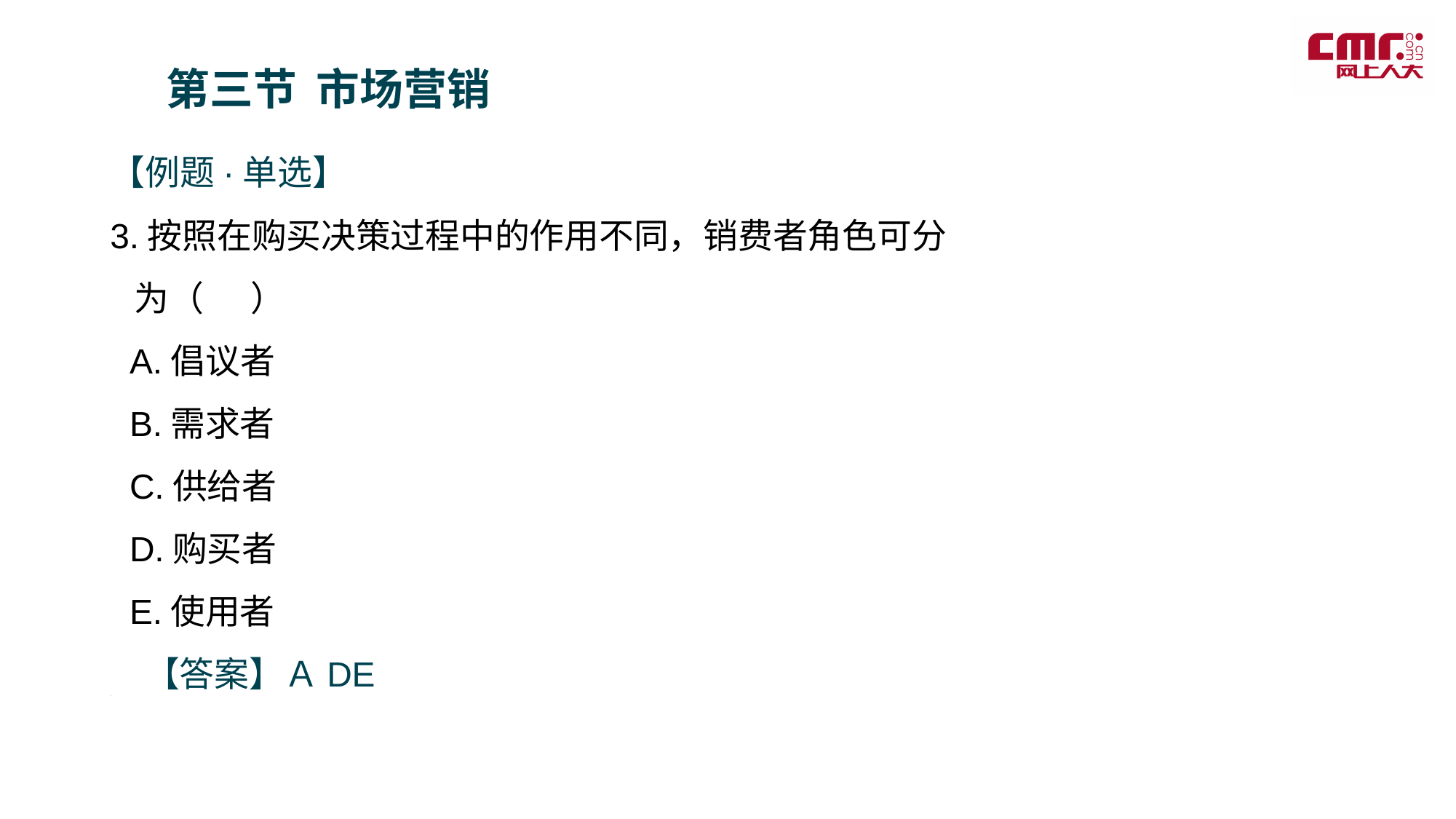

第三节  市场营销
【例题·单选】
3.按照在购买决策过程中的作用不同，销费者角色可分
  为（      ）
  A.倡议者
  B.需求者
  C.供给者
  D.购买者
  E.使用者
　【答案】ＡDE
＝